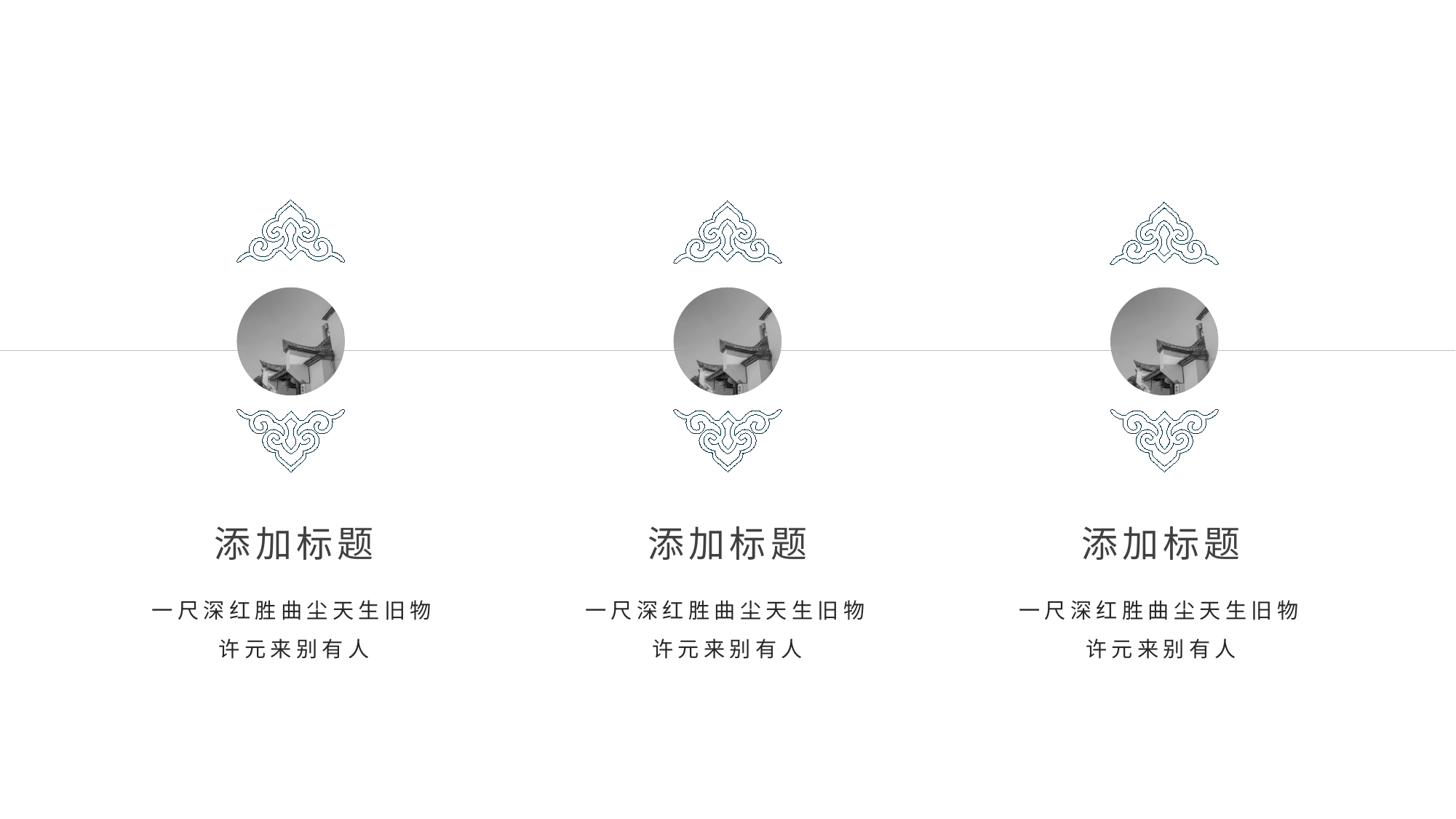

添加标题
添加标题
添加标题
一尺深红胜曲尘天生旧物许元来别有人
一尺深红胜曲尘天生旧物许元来别有人
一尺深红胜曲尘天生旧物许元来别有人